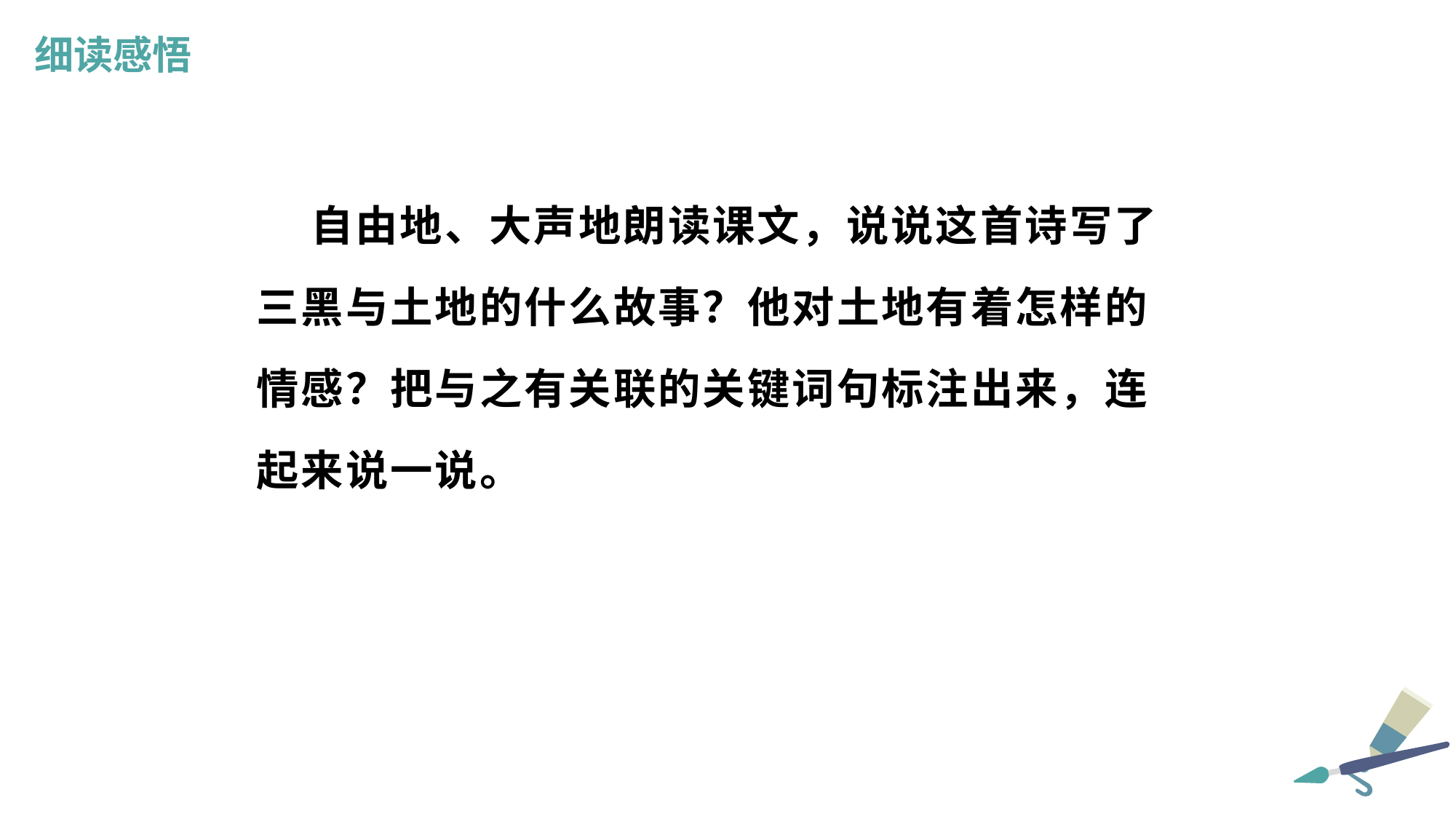

细读感悟
      自由地、大声地朗读课文，说说这首诗写了三黑与土地的什么故事？他对土地有着怎样的情感？把与之有关联的关键词句标注出来，连起来说一说。